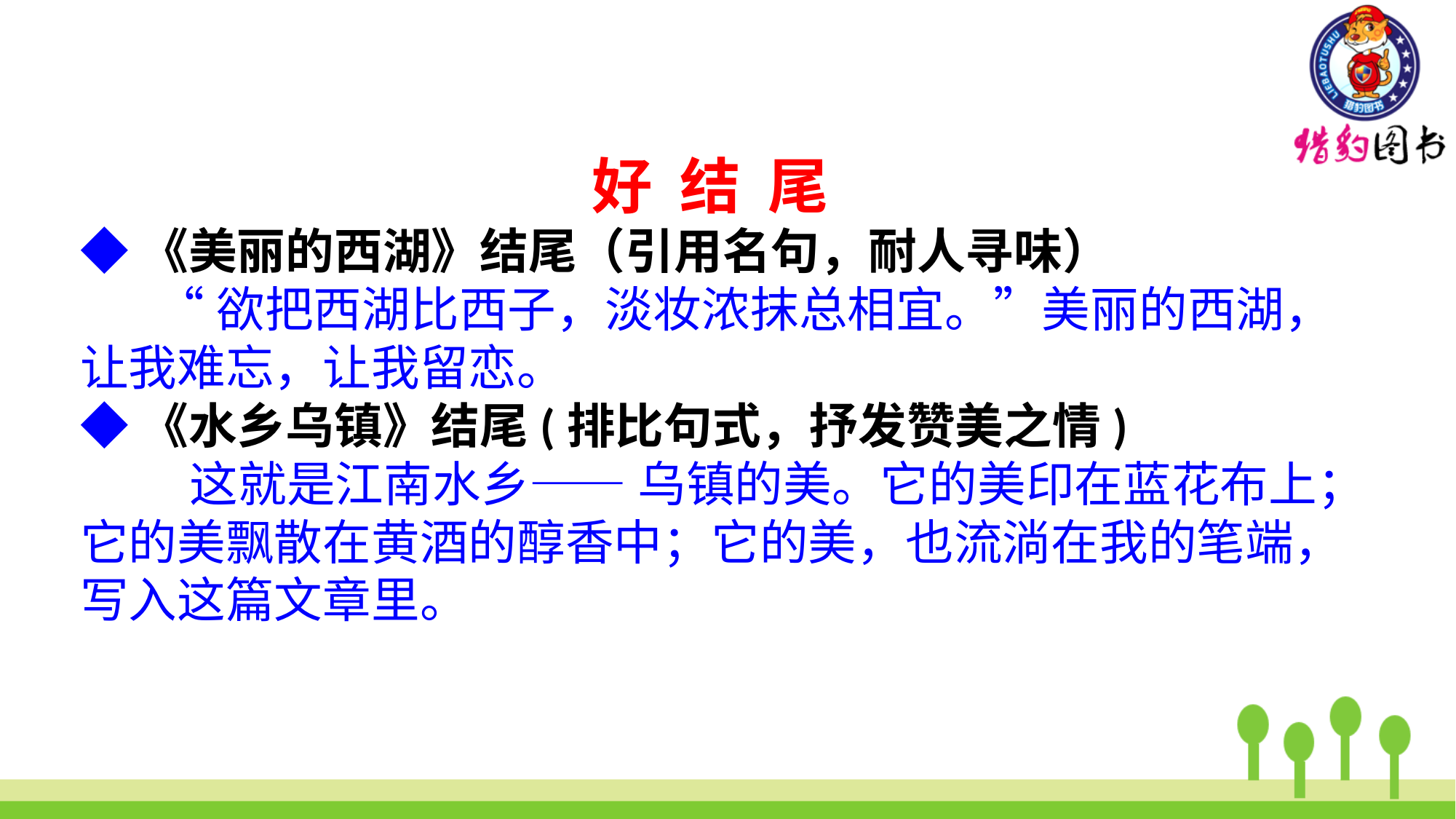

好  结  尾
◆《美丽的西湖》结尾（引用名句，耐人寻味）
       “欲把西湖比西子，淡妆浓抹总相宜。”美丽的西湖，让我难忘，让我留恋。
◆《水乡乌镇》结尾(排比句式，抒发赞美之情)
         这就是江南水乡—— 乌镇的美。它的美印在蓝花布上；它的美飘散在黄酒的醇香中；它的美，也流淌在我的笔端，写入这篇文章里。